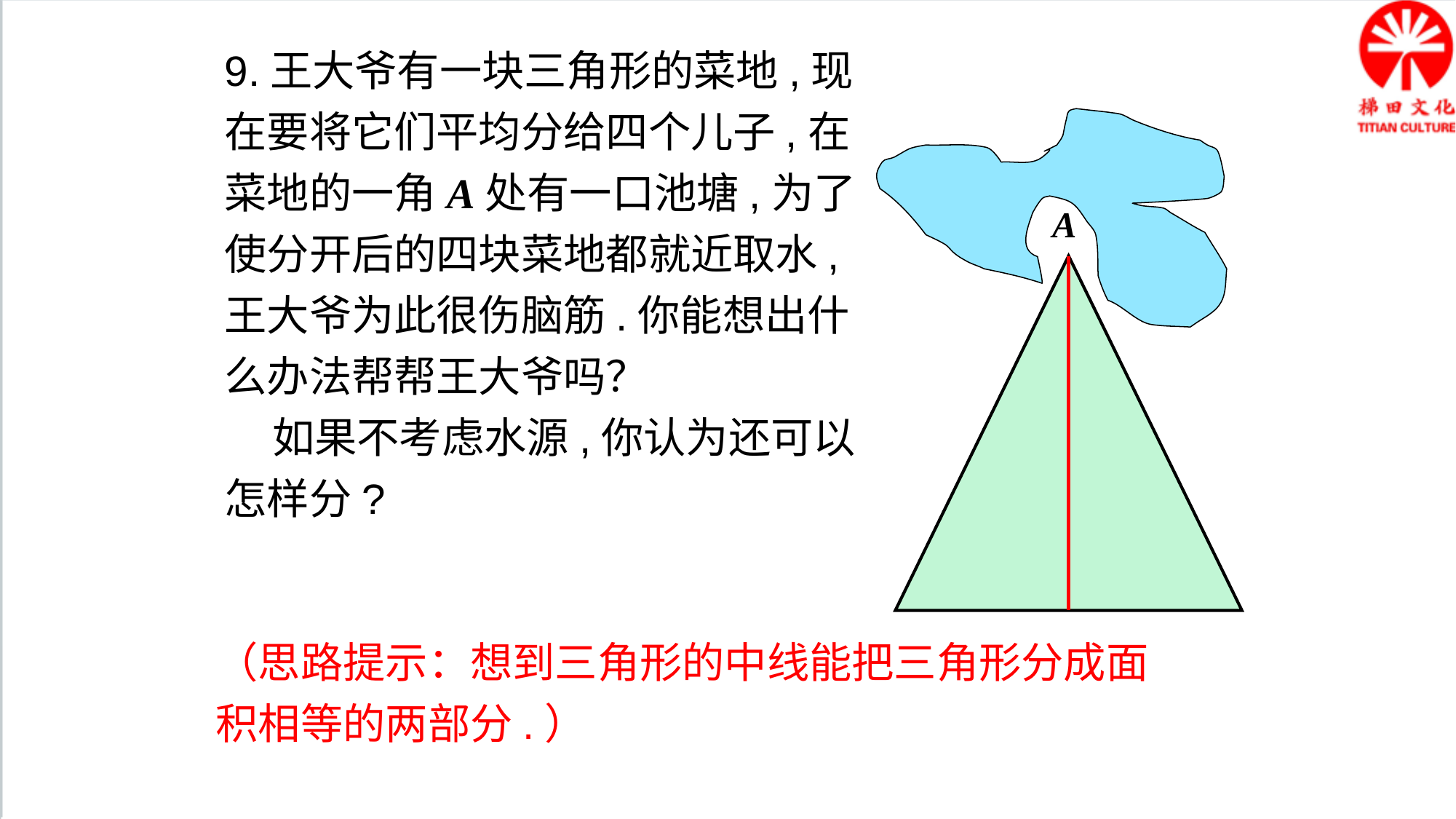

9.王大爷有一块三角形的菜地,现在要将它们平均分给四个儿子,在菜地的一角A处有一口池塘,为了使分开后的四块菜地都就近取水,王大爷为此很伤脑筋.你能想出什么办法帮帮王大爷吗？
    如果不考虑水源,你认为还可以怎样分?

A

（思路提示：想到三角形的中线能把三角形分成面积相等的两部分.）